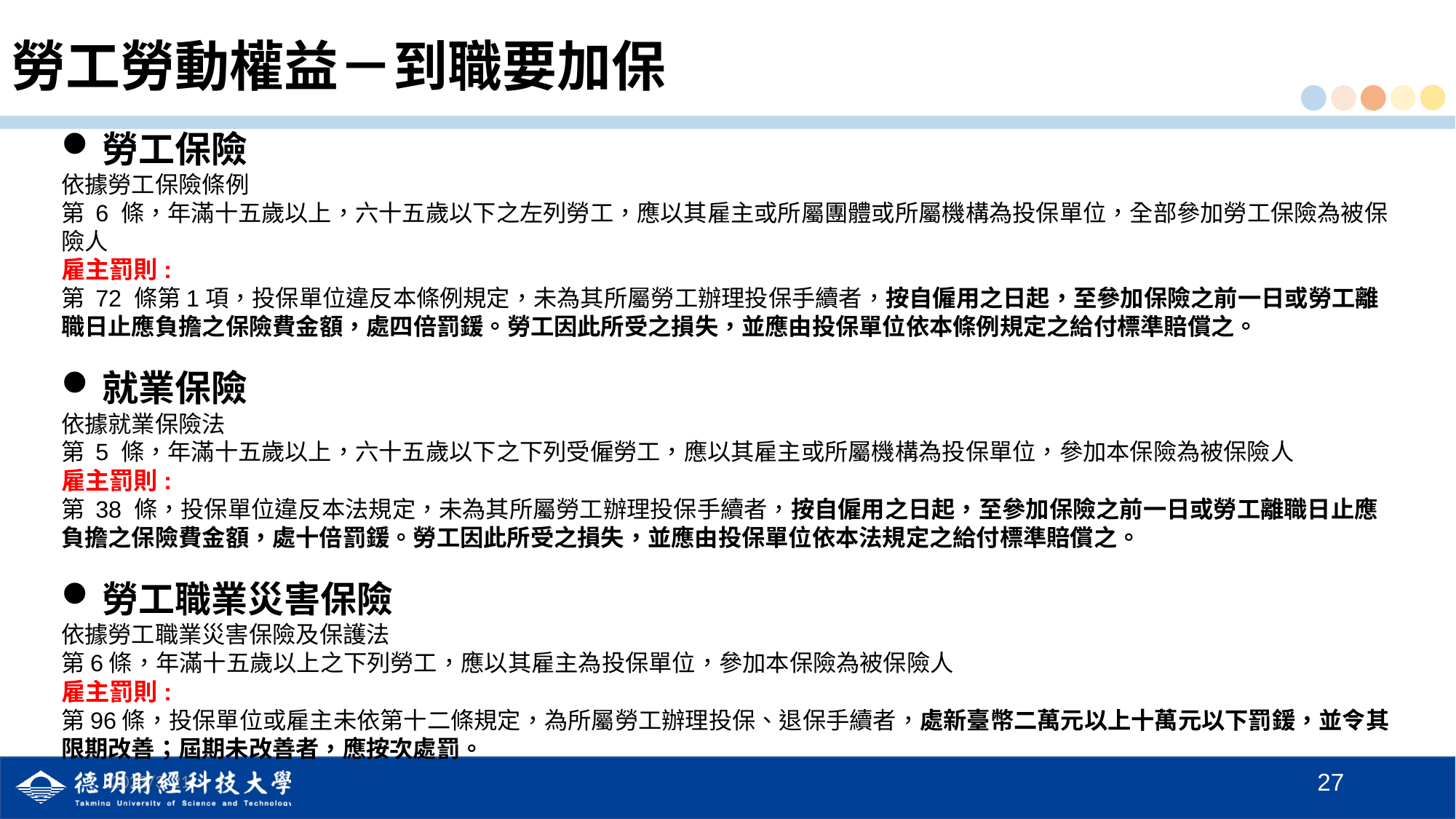

# 勞工勞動權益－到職要加保
勞工保險
依據勞工保險條例
第 6 條，年滿十五歲以上，六十五歲以下之左列勞工，應以其雇主或所屬團體或所屬機構為投保單位，全部參加勞工保險為被保險人
雇主罰則:
第 72 條第1項，投保單位違反本條例規定，未為其所屬勞工辦理投保手續者，按自僱用之日起，至參加保險之前一日或勞工離職日止應負擔之保險費金額，處四倍罰鍰。勞工因此所受之損失，並應由投保單位依本條例規定之給付標準賠償之。

就業保險
依據就業保險法
第 5 條，年滿十五歲以上，六十五歲以下之下列受僱勞工，應以其雇主或所屬機構為投保單位，參加本保險為被保險人
雇主罰則:
第 38 條，投保單位違反本法規定，未為其所屬勞工辦理投保手續者，按自僱用之日起，至參加保險之前一日或勞工離職日止應負擔之保險費金額，處十倍罰鍰。勞工因此所受之損失，並應由投保單位依本法規定之給付標準賠償之。

勞工職業災害保險
依據勞工職業災害保險及保護法
第6條，年滿十五歲以上之下列勞工，應以其雇主為投保單位，參加本保險為被保險人
雇主罰則:
第96條，投保單位或雇主未依第十二條規定，為所屬勞工辦理投保、退保手續者，處新臺幣二萬元以上十萬元以下罰鍰，並令其限期改善；屆期未改善者，應按次處罰。
27